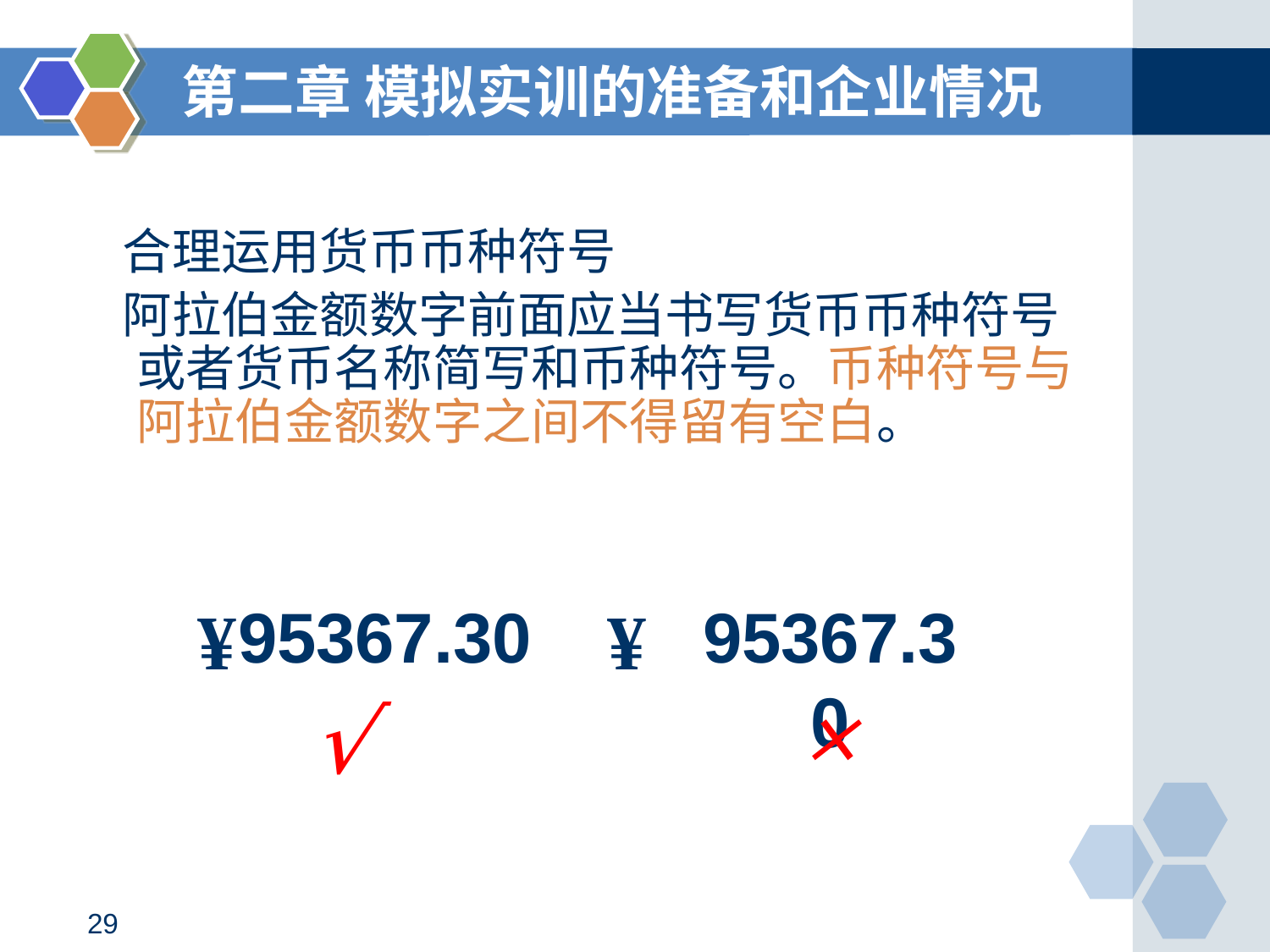

第二章 模拟实训的准备和企业情况
# 合理运用货币币种符号
  阿拉伯金额数字前面应当书写货币币种符号或者货币名称简写和币种符号。币种符号与阿拉伯金额数字之间不得留有空白。
95367.30
¥
¥
95367.30
√
×